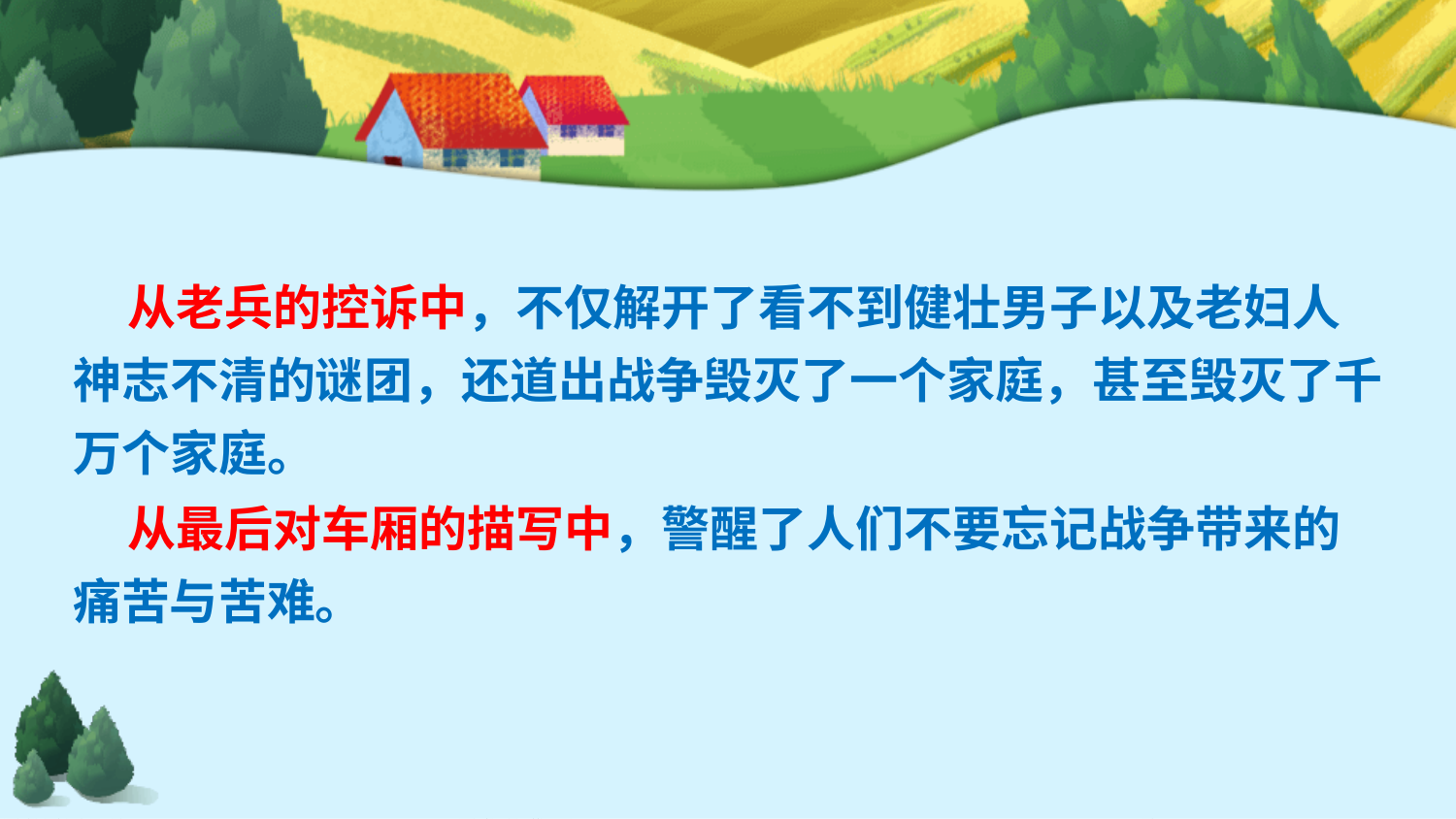

从老兵的控诉中，不仅解开了看不到健壮男子以及老妇人神志不清的谜团，还道出战争毁灭了一个家庭，甚至毁灭了千万个家庭。
    从最后对车厢的描写中，警醒了人们不要忘记战争带来的痛苦与苦难。